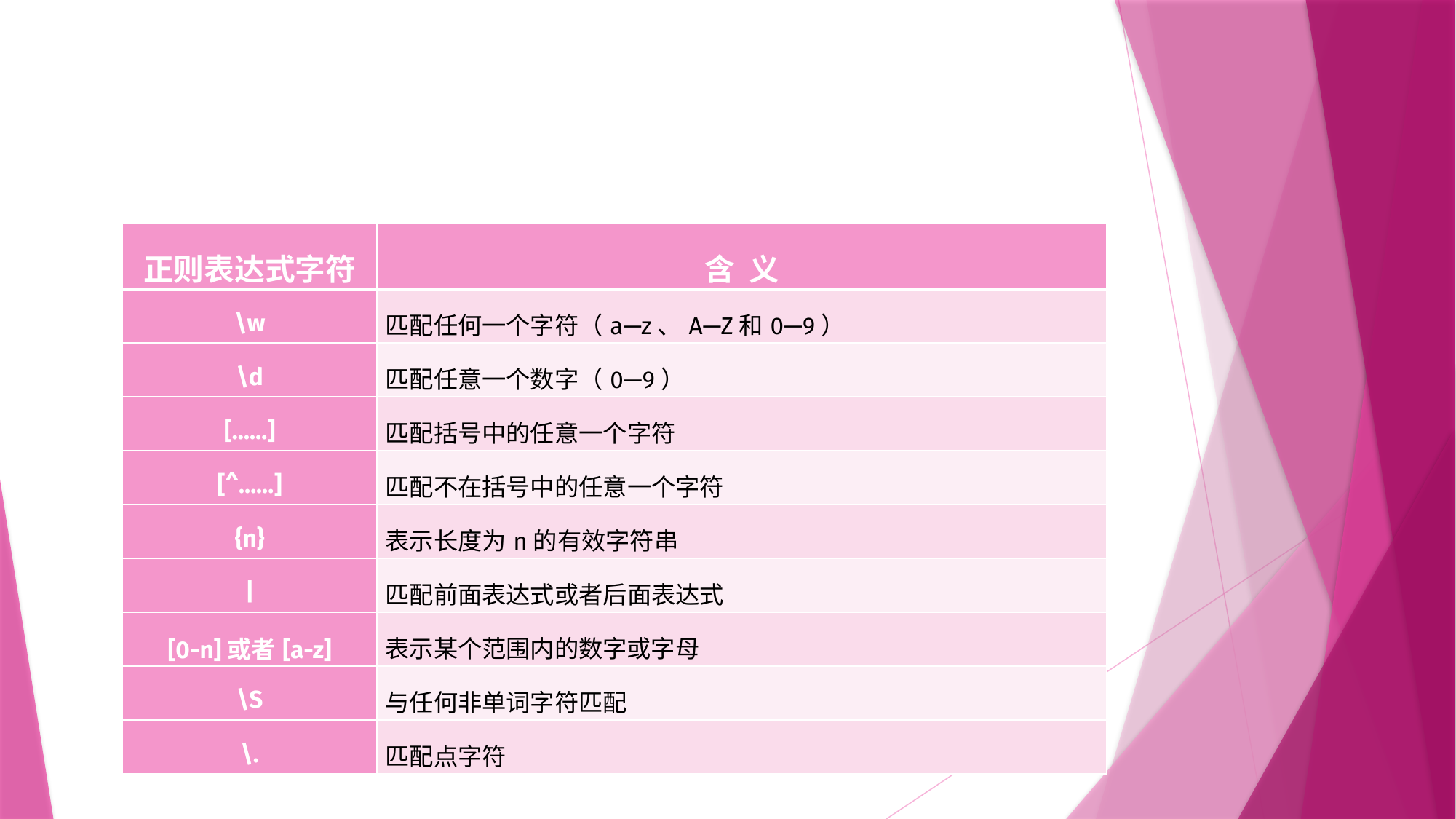

#
| 正则表达式字符 | 含 义 |
| --- | --- |
| \w | 匹配任何一个字符（a—z、A—Z和0—9） |
| \d | 匹配任意一个数字（0—9） |
| [……] | 匹配括号中的任意一个字符 |
| [^……] | 匹配不在括号中的任意一个字符 |
| {n} | 表示长度为n的有效字符串 |
| | | 匹配前面表达式或者后面表达式 |
| [0-n]或者[a-z] | 表示某个范围内的数字或字母 |
| \S | 与任何非单词字符匹配 |
| \. | 匹配点字符 |